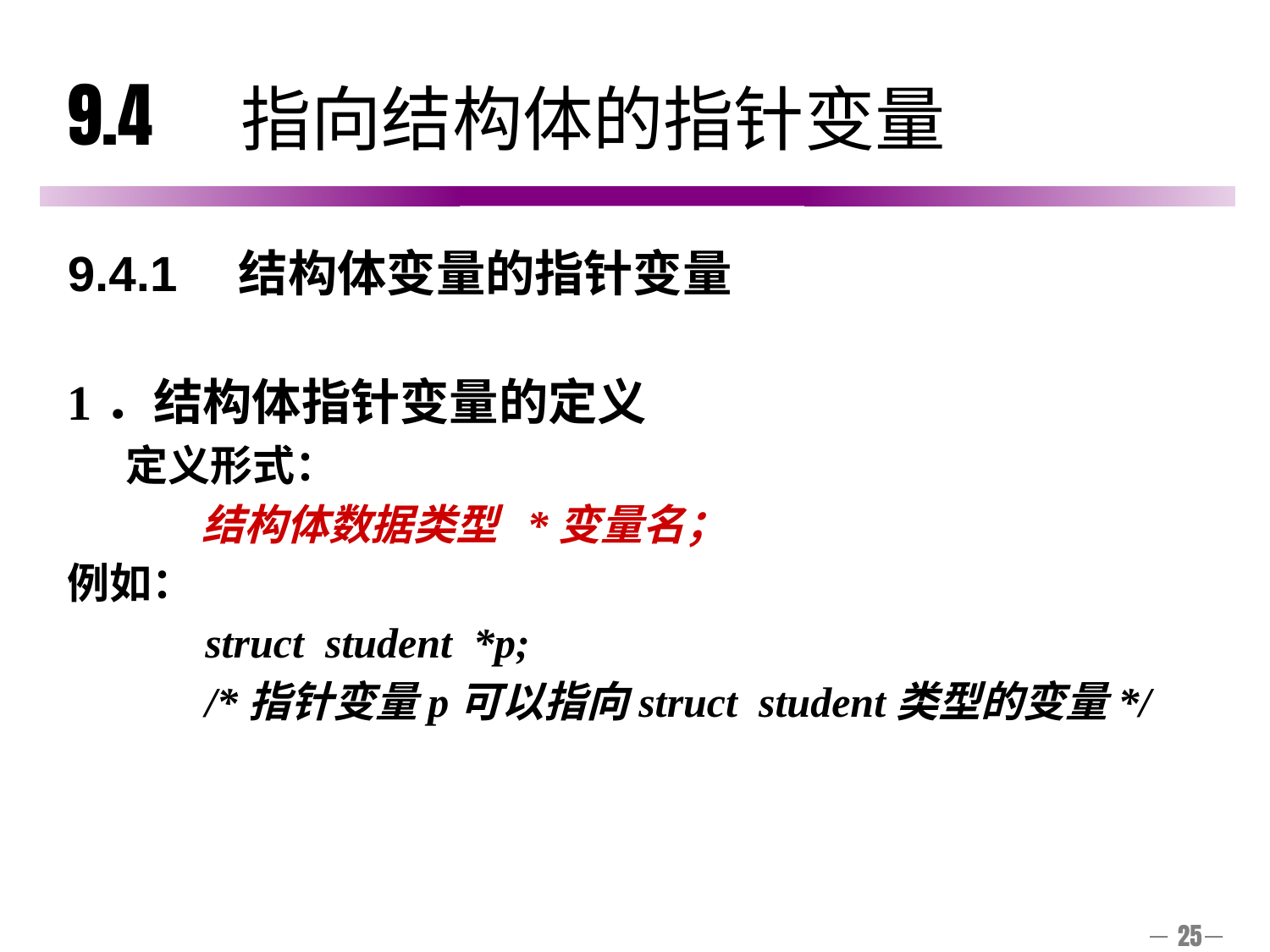

# 9.4　指向结构体的指针变量
9.4.1　结构体变量的指针变量

1．结构体指针变量的定义
     定义形式：
             结构体数据类型  *变量名；
例如：
             struct  student  *p;
             /*指针变量p可以指向struct  student类型的变量*/
－25－